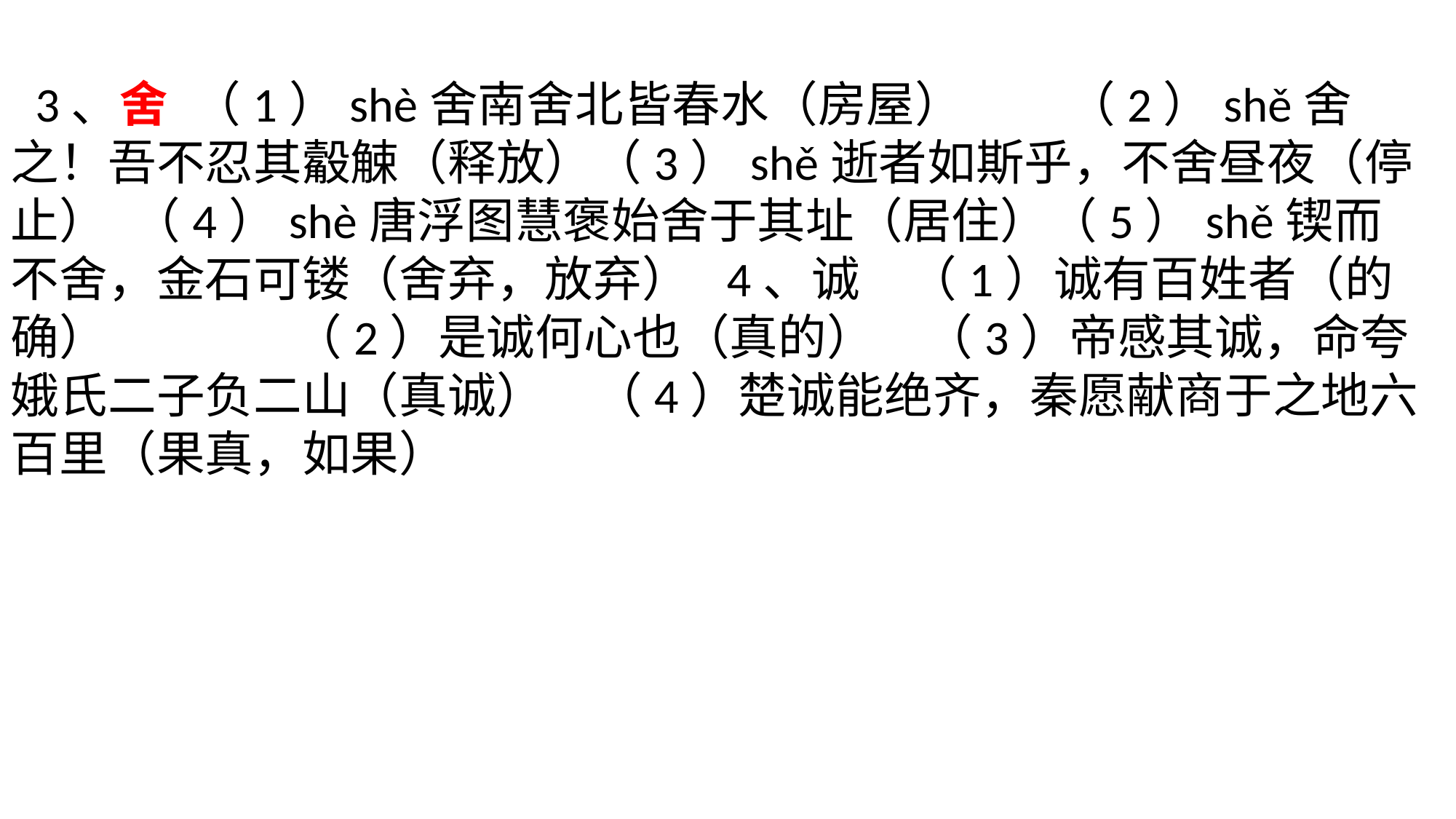

3、舍 （1）shè舍南舍北皆春水（房屋）       （2）shě舍之！吾不忍其觳觫（释放）（3）shě逝者如斯乎，不舍昼夜（停止） （4）shè唐浮图慧褒始舍于其址（居住）（5）shě锲而不舍，金石可镂（舍弃，放弃） 4、诚  （1）诚有百姓者（的确）                 （2）是诚何心也（真的）  （3）帝感其诚，命夸娥氏二子负二山（真诚）  （4）楚诚能绝齐，秦愿献商于之地六百里（果真，如果）